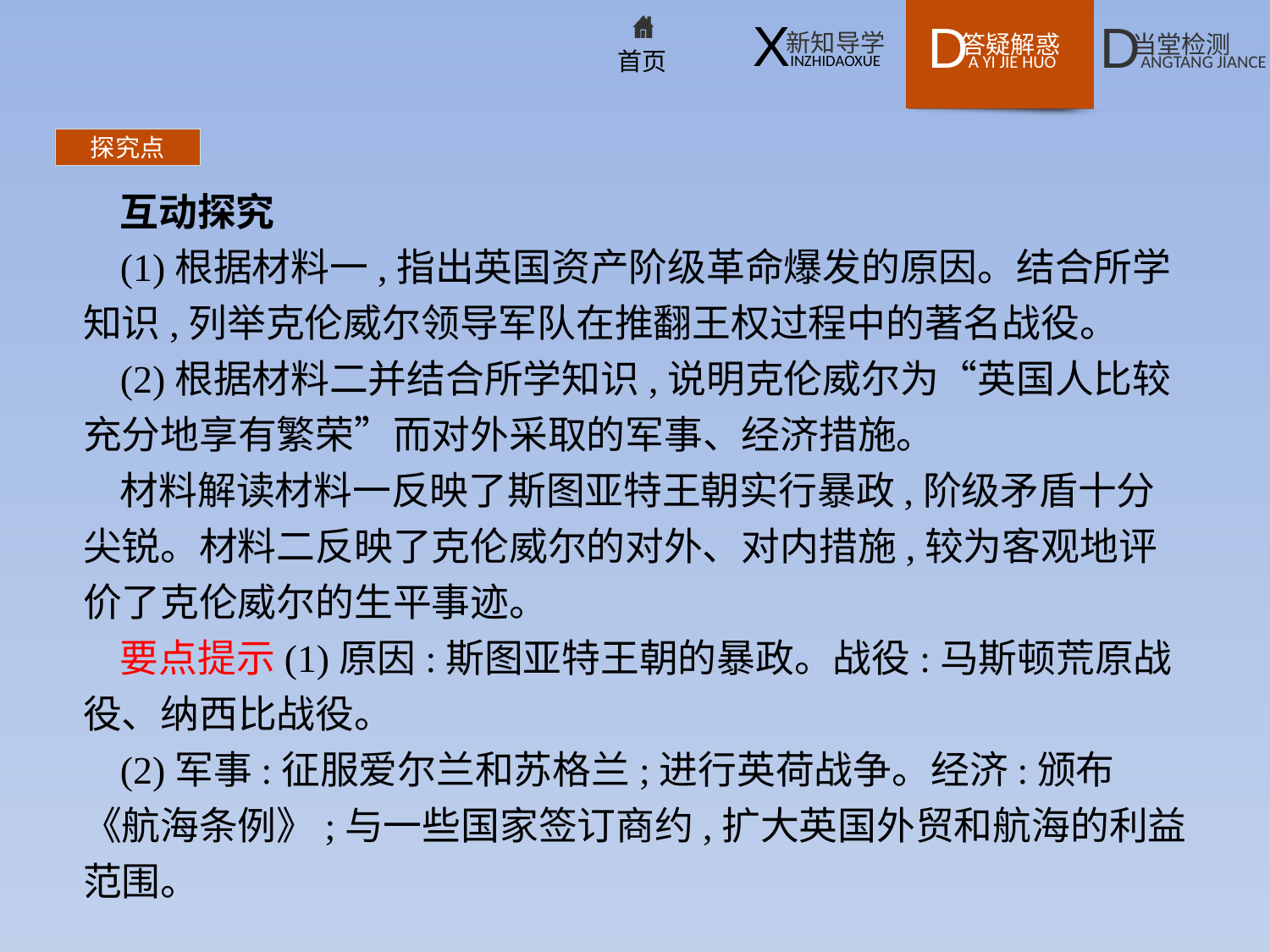

探究点
互动探究
(1)根据材料一,指出英国资产阶级革命爆发的原因。结合所学知识,列举克伦威尔领导军队在推翻王权过程中的著名战役。
(2)根据材料二并结合所学知识,说明克伦威尔为“英国人比较充分地享有繁荣”而对外采取的军事、经济措施。
材料解读材料一反映了斯图亚特王朝实行暴政,阶级矛盾十分尖锐。材料二反映了克伦威尔的对外、对内措施,较为客观地评价了克伦威尔的生平事迹。
要点提示(1)原因:斯图亚特王朝的暴政。战役:马斯顿荒原战役、纳西比战役。
(2)军事:征服爱尔兰和苏格兰;进行英荷战争。经济:颁布《航海条例》;与一些国家签订商约,扩大英国外贸和航海的利益范围。